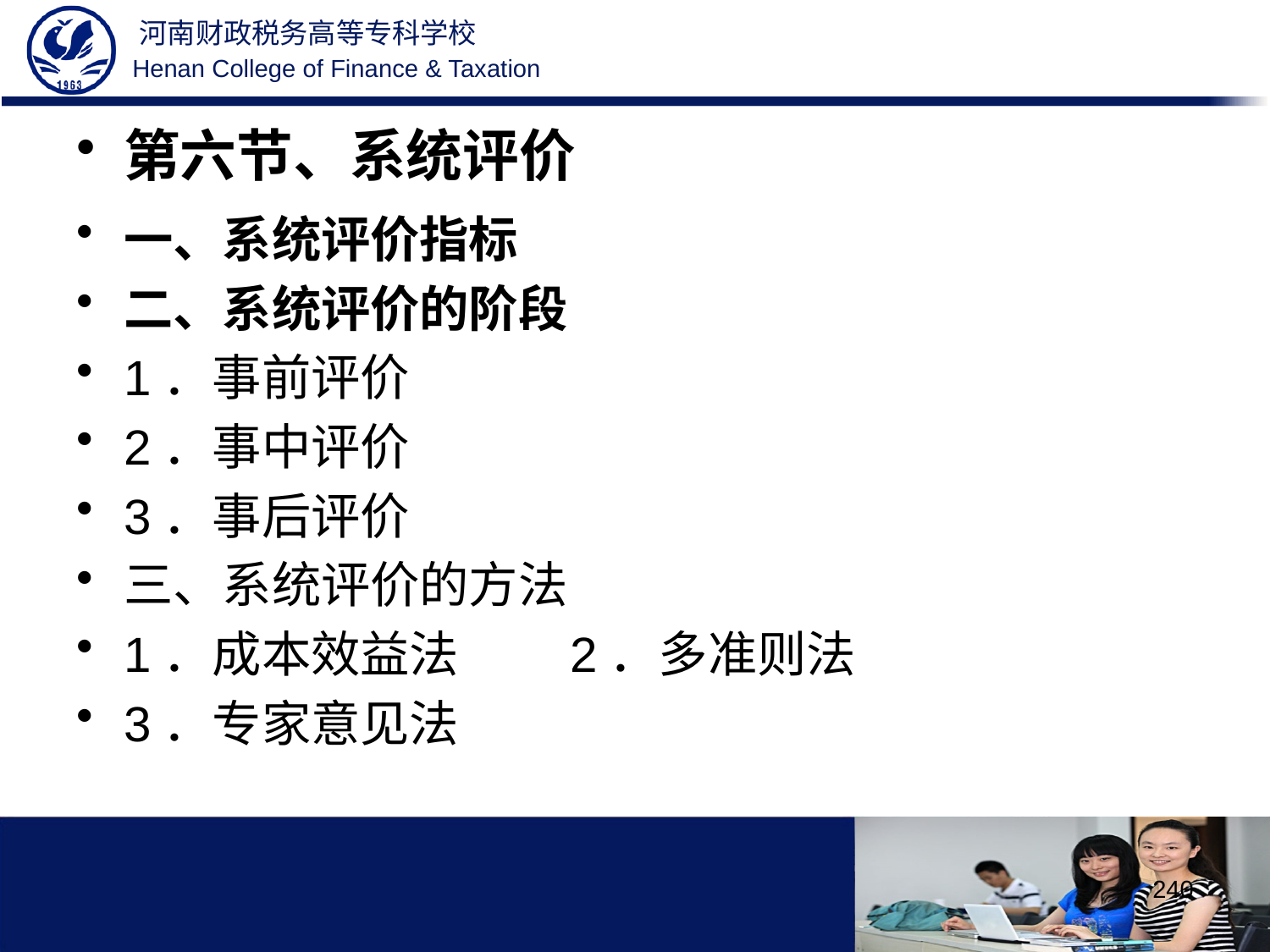

第六节、系统评价
一、系统评价指标
二、系统评价的阶段
1．事前评价
2．事中评价
3．事后评价
三、系统评价的方法
1．成本效益法         2．多准则法
3．专家意见法

240